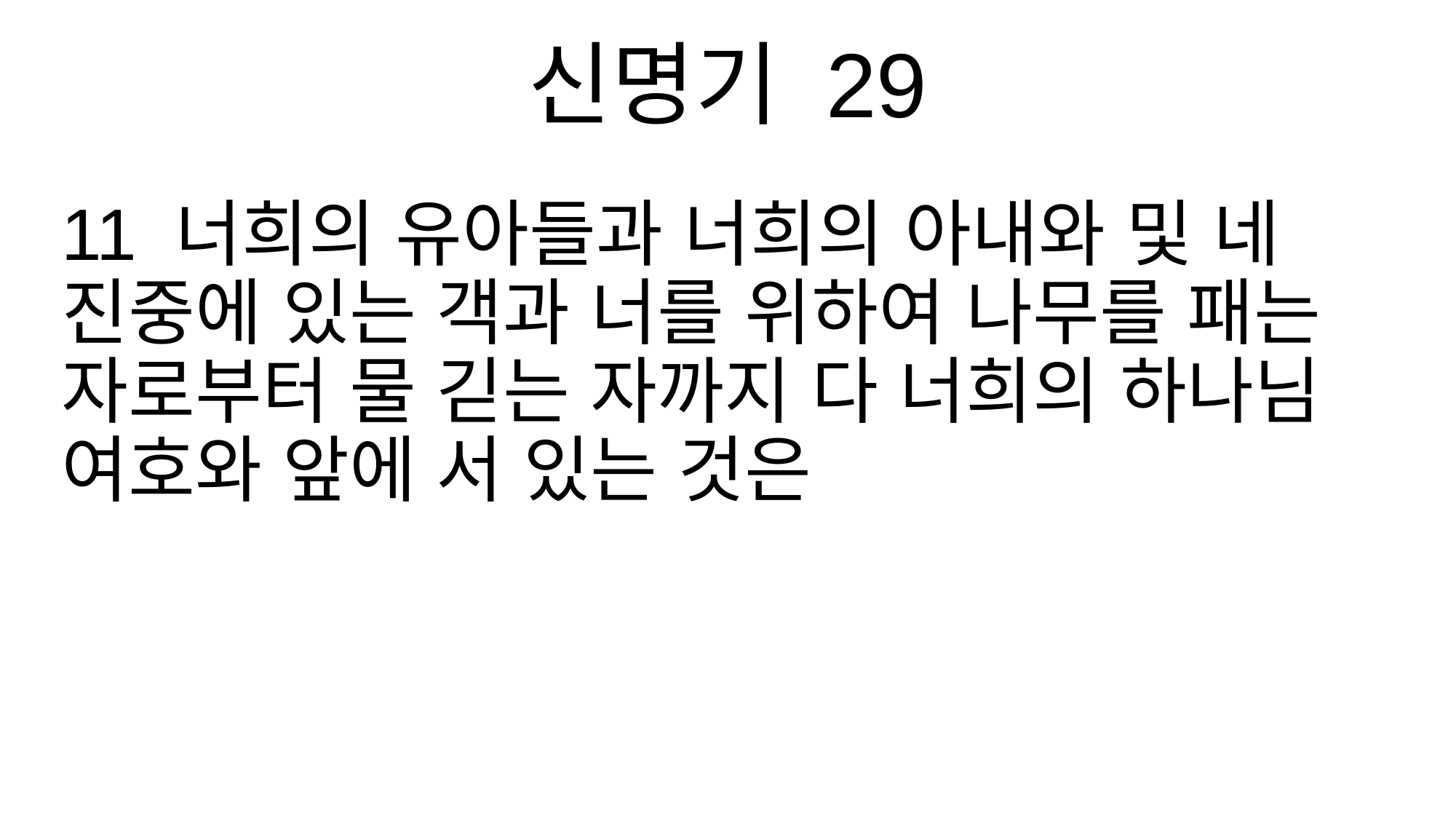

신명기 29
11 너희의 유아들과 너희의 아내와 및 네 진중에 있는 객과 너를 위하여 나무를 패는 자로부터 물 긷는 자까지 다 너희의 하나님 여호와 앞에 서 있는 것은